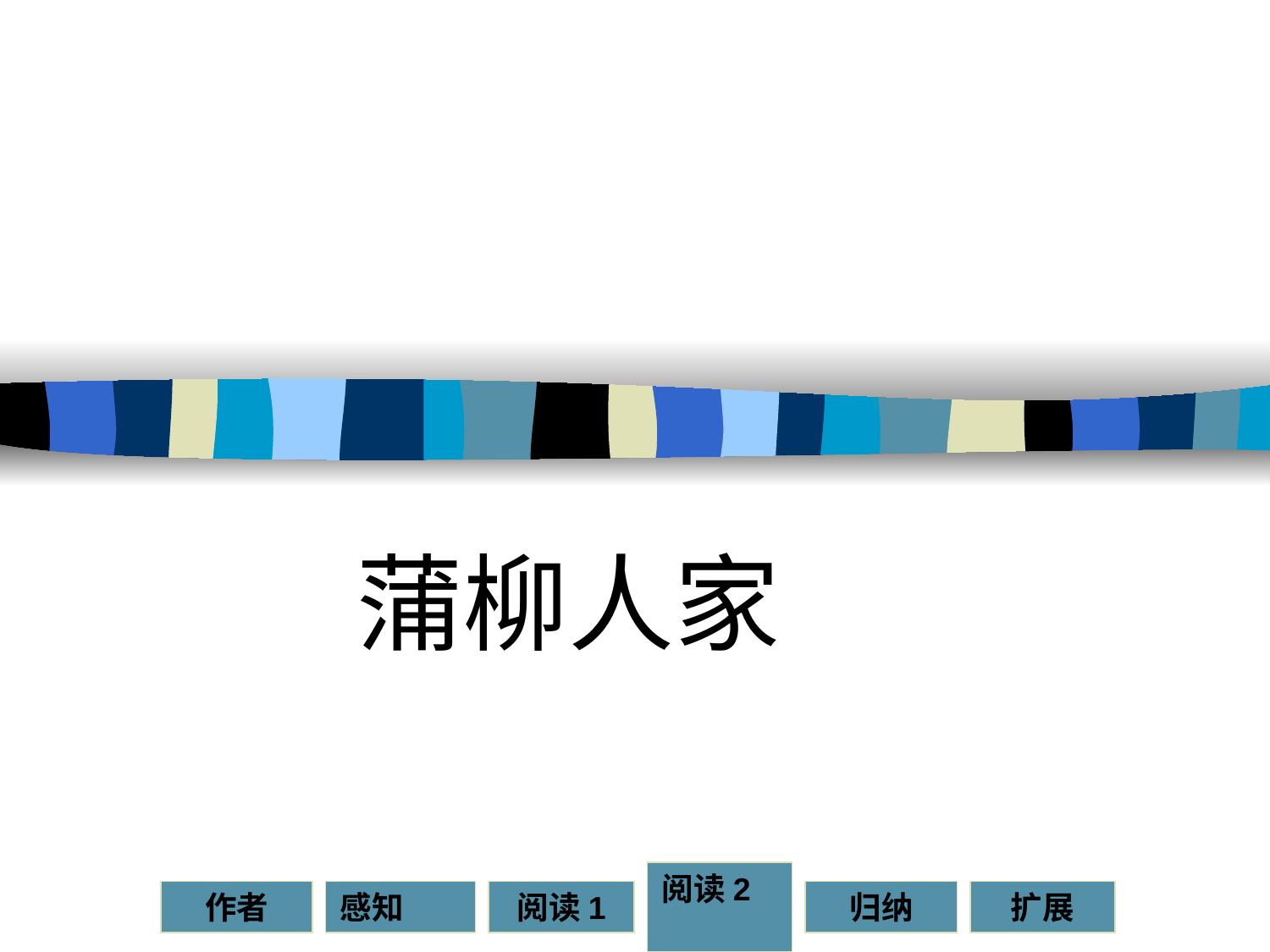

蒲柳人家
作者
感知
阅读1
阅读2
归纳
扩展